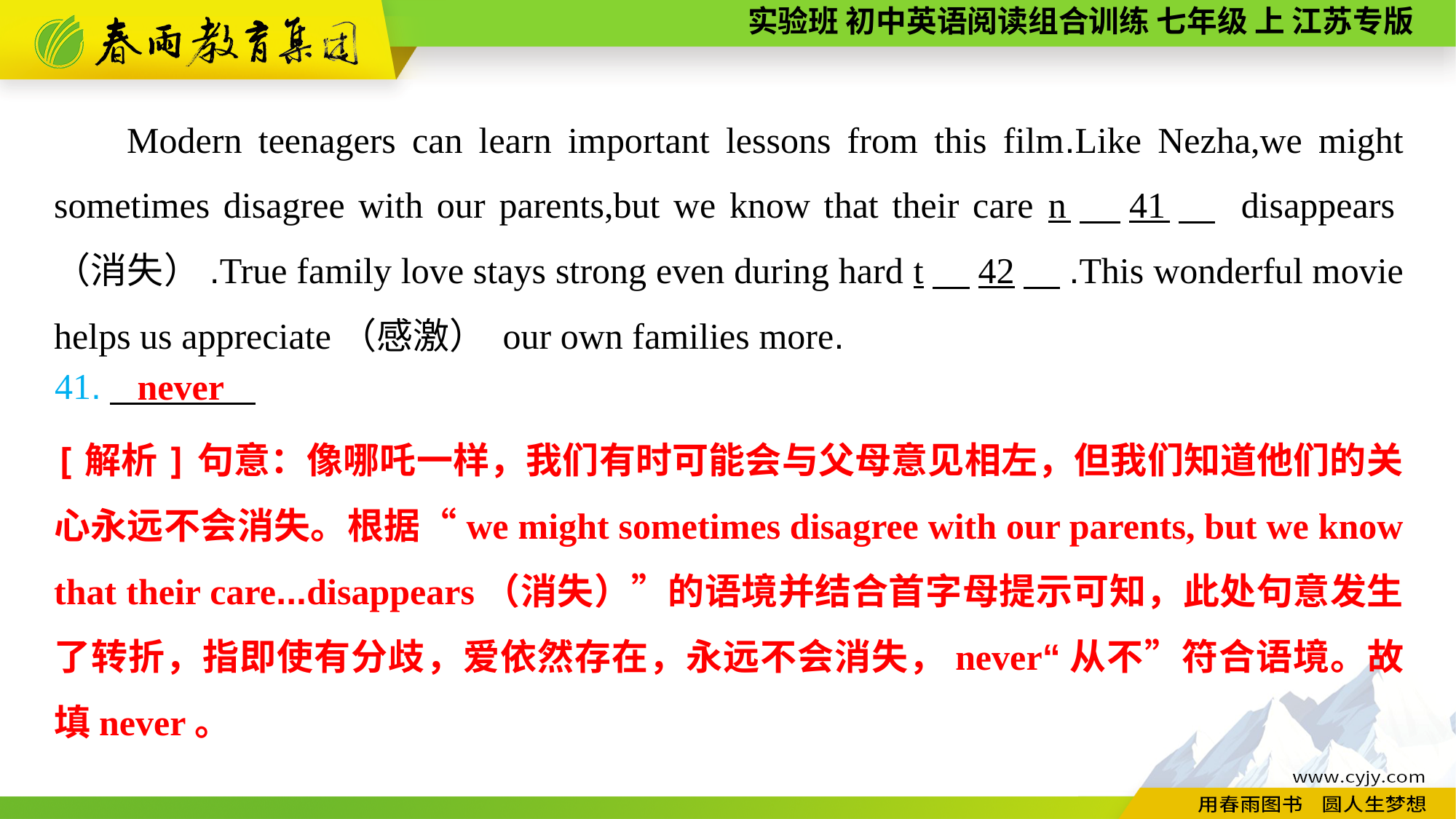

Modern teenagers can learn important lessons from this film.Like Nezha,we might sometimes disagree with our parents,but we know that their care n　41　 disappears（消失）.True family love stays strong even during hard t　42　.This wonderful movie helps us appreciate（感激） our own families more.
41.
never
[解析]句意：像哪吒一样，我们有时可能会与父母意见相左，但我们知道他们的关心永远不会消失。根据“we might sometimes disagree with our parents, but we know that their care...disappears（消失）”的语境并结合首字母提示可知，此处句意发生了转折，指即使有分歧，爱依然存在，永远不会消失，never“从不”符合语境。故填never。